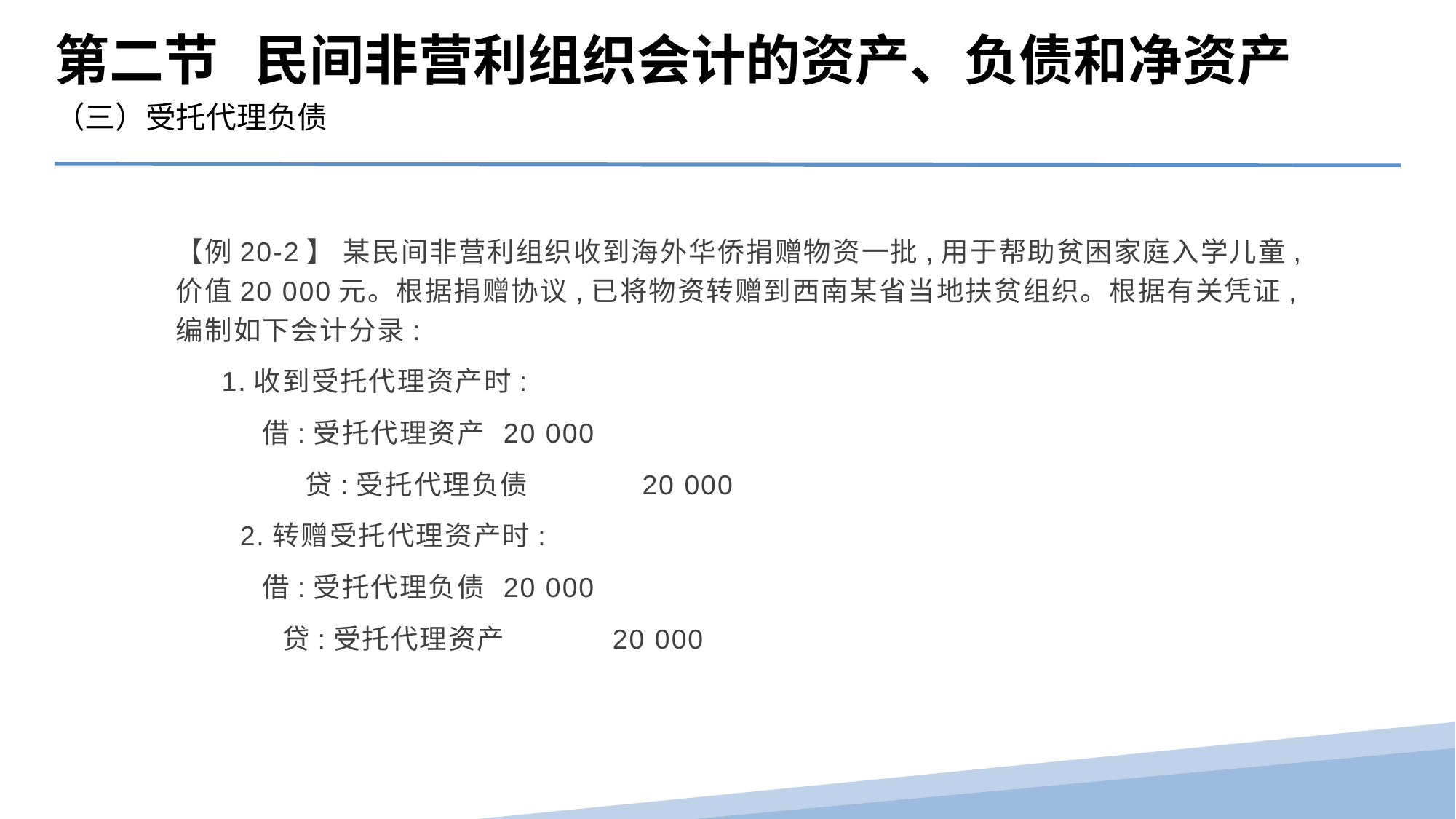

第二节   民间非营利组织会计的资产、负债和净资产
（三）受托代理负债
【例20-2】 某民间非营利组织收到海外华侨捐赠物资一批,用于帮助贫困家庭入学儿童,价值20 000元。根据捐赠协议,已将物资转赠到西南某省当地扶贫组织。根据有关凭证,编制如下会计分录:
     1.收到受托代理资产时:
　　　借:受托代理资产	20 000
                贷:受托代理负债	   20 000
　　2.转赠受托代理资产时:
　　　借:受托代理负债	20 000
             贷:受托代理资产	20 000